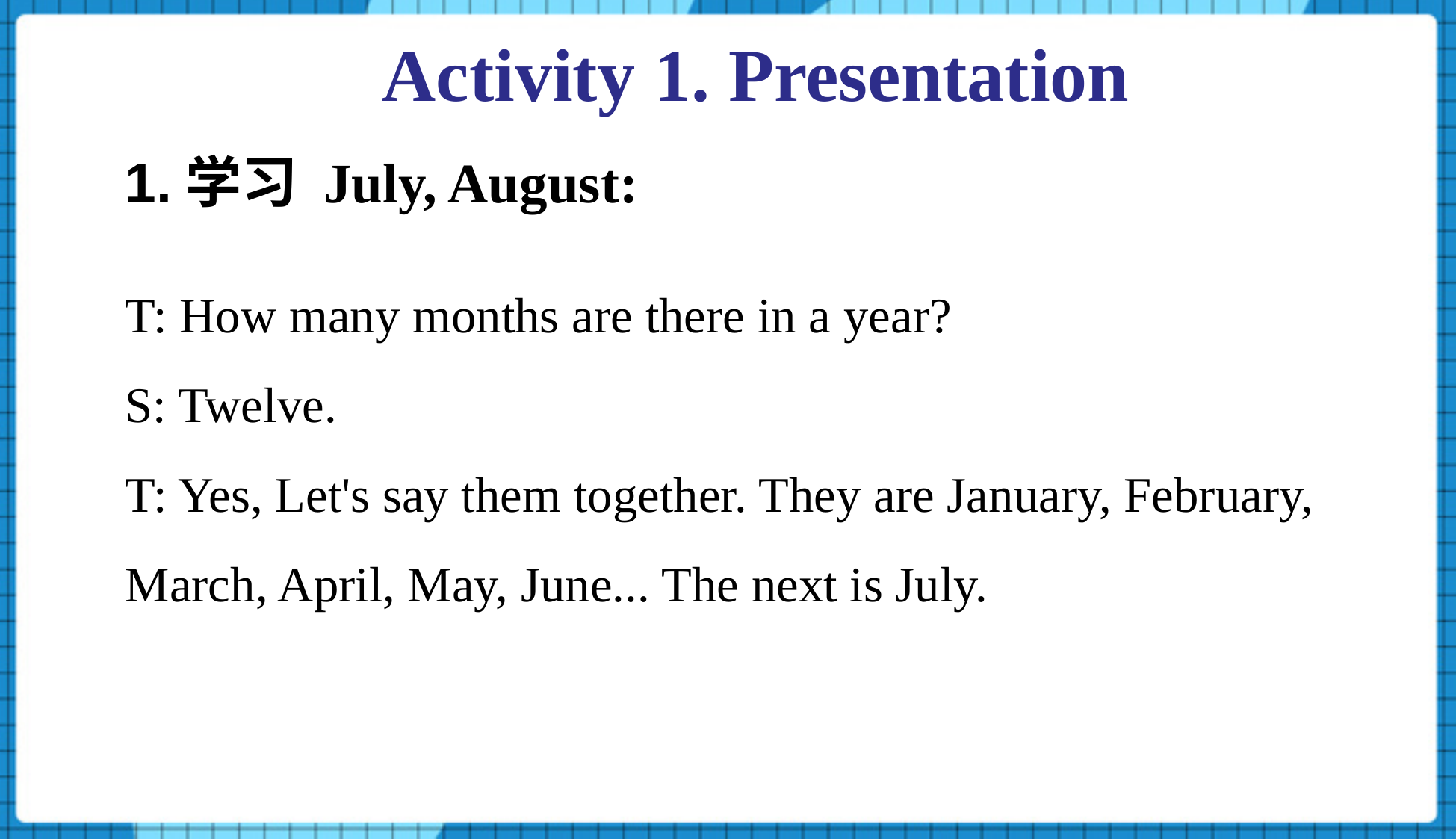

# Activity 1. Presentation
1.学习 July, August:
T: How many months are there in a year?
S: Twelve.
T: Yes, Let's say them together. They are January, February, March, April, May, June... The next is July.